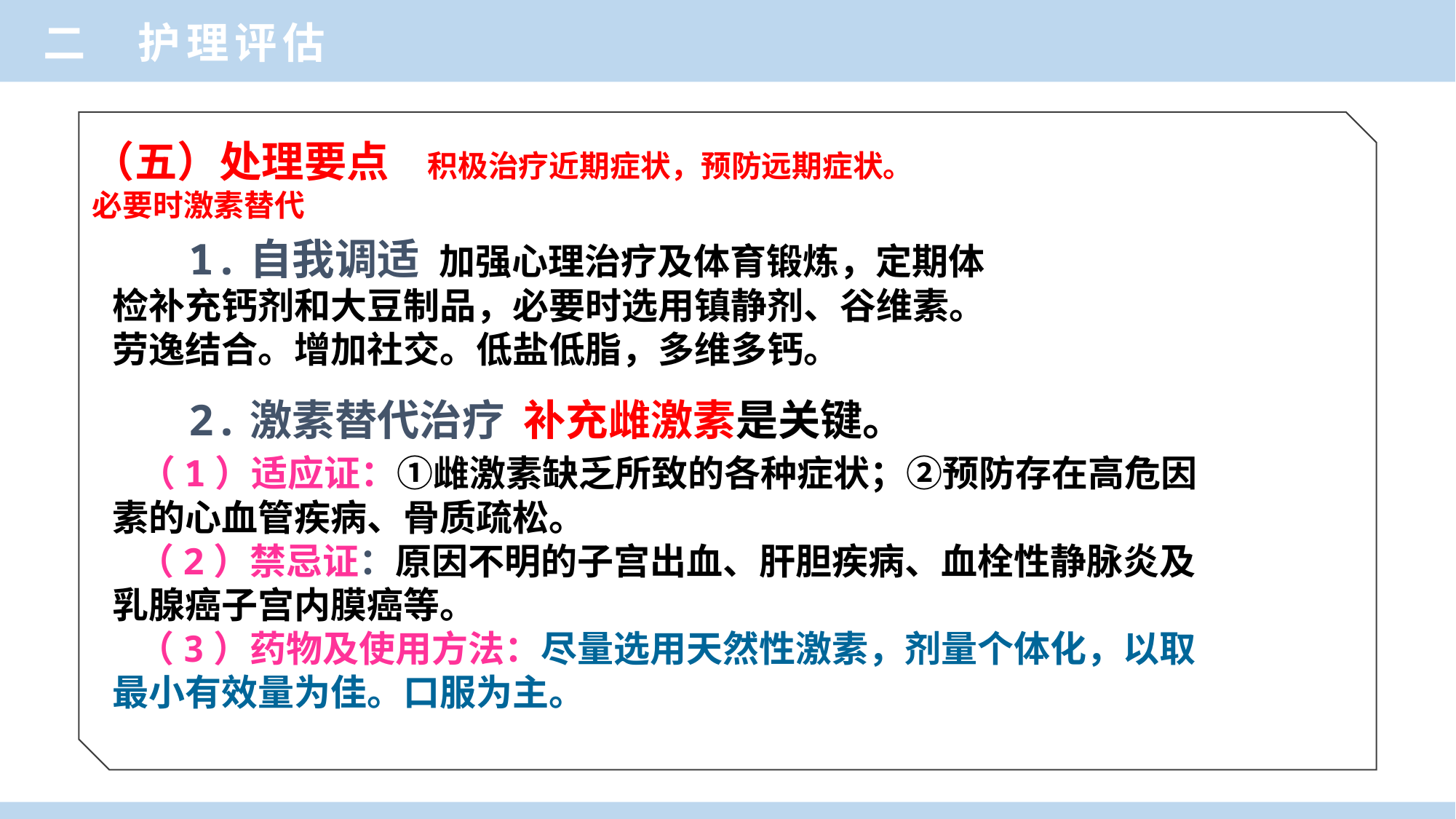

二   护理评估

（五）处理要点    积极治疗近期症状，预防远期症状。
必要时激素替代
   1.自我调适  加强心理治疗及体育锻炼，定期体
检补充钙剂和大豆制品，必要时选用镇静剂、谷维素。
劳逸结合。增加社交。低盐低脂，多维多钙。
   2.激素替代治疗  补充雌激素是关键。
  （1）适应证：①雌激素缺乏所致的各种症状；②预防存在高危因素的心血管疾病、骨质疏松。
  （2）禁忌证：原因不明的子宫出血、肝胆疾病、血栓性静脉炎及乳腺癌子宫内膜癌等。
  （3）药物及使用方法：尽量选用天然性激素，剂量个体化，以取最小有效量为佳。口服为主。